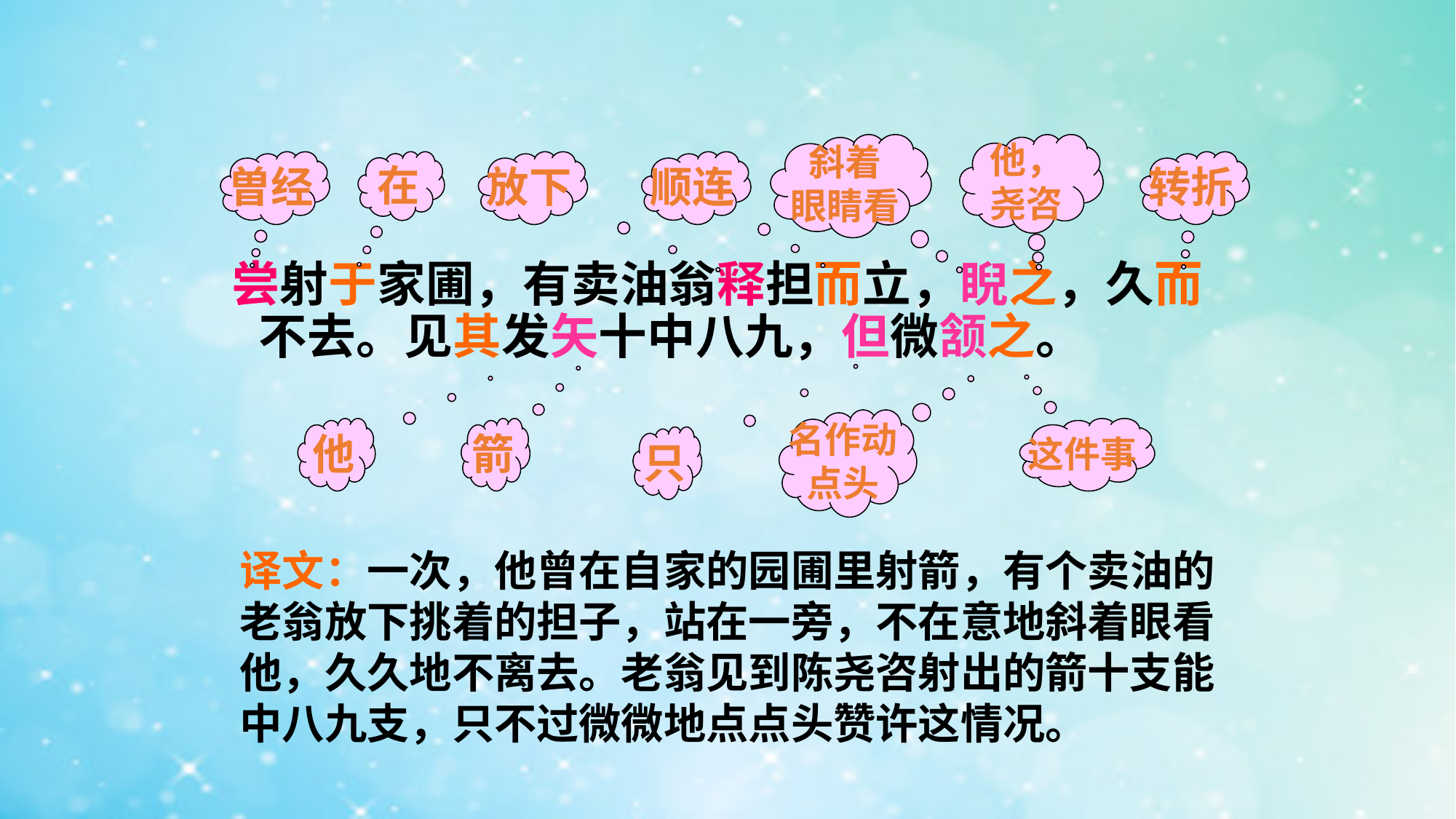

斜着
眼睛看
他，
尧咨
曽经
在
放下
顺连
转折
尝射于家圃，有卖油翁释担而立，睨之，久而不去。见其发矢十中八九，但微颔之。
名作动
点头
他
箭
这件事
只
译文：一次，他曾在自家的园圃里射箭，有个卖油的老翁放下挑着的担子，站在一旁，不在意地斜着眼看他，久久地不离去。老翁见到陈尧咨射出的箭十支能中八九支，只不过微微地点点头赞许这情况。